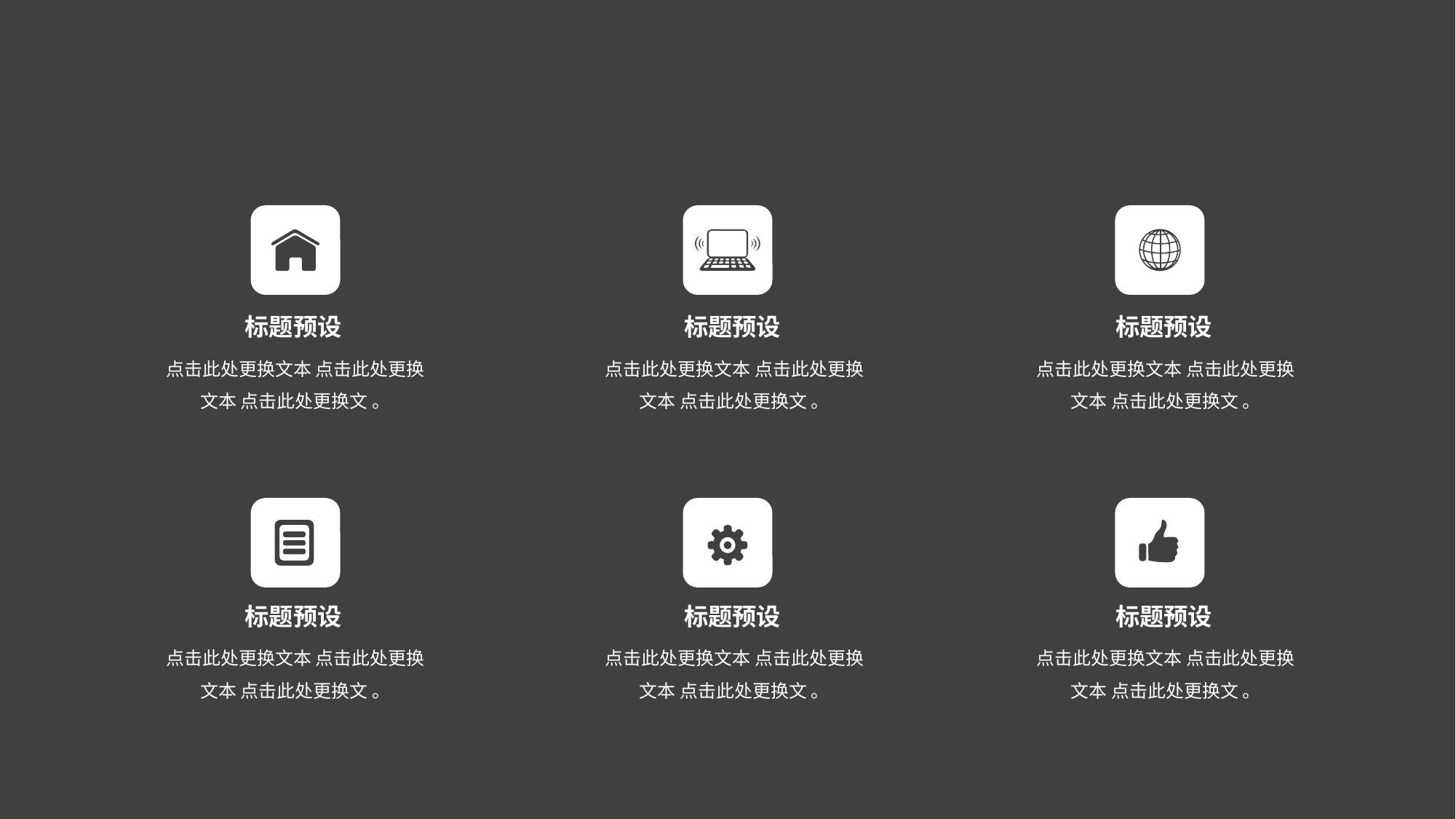

标题预设
标题预设
标题预设
点击此处更换文本 点击此处更换文本 点击此处更换文 。
点击此处更换文本 点击此处更换文本 点击此处更换文 。
点击此处更换文本 点击此处更换文本 点击此处更换文 。

标题预设
标题预设
标题预设
点击此处更换文本 点击此处更换文本 点击此处更换文 。
点击此处更换文本 点击此处更换文本 点击此处更换文 。
点击此处更换文本 点击此处更换文本 点击此处更换文 。